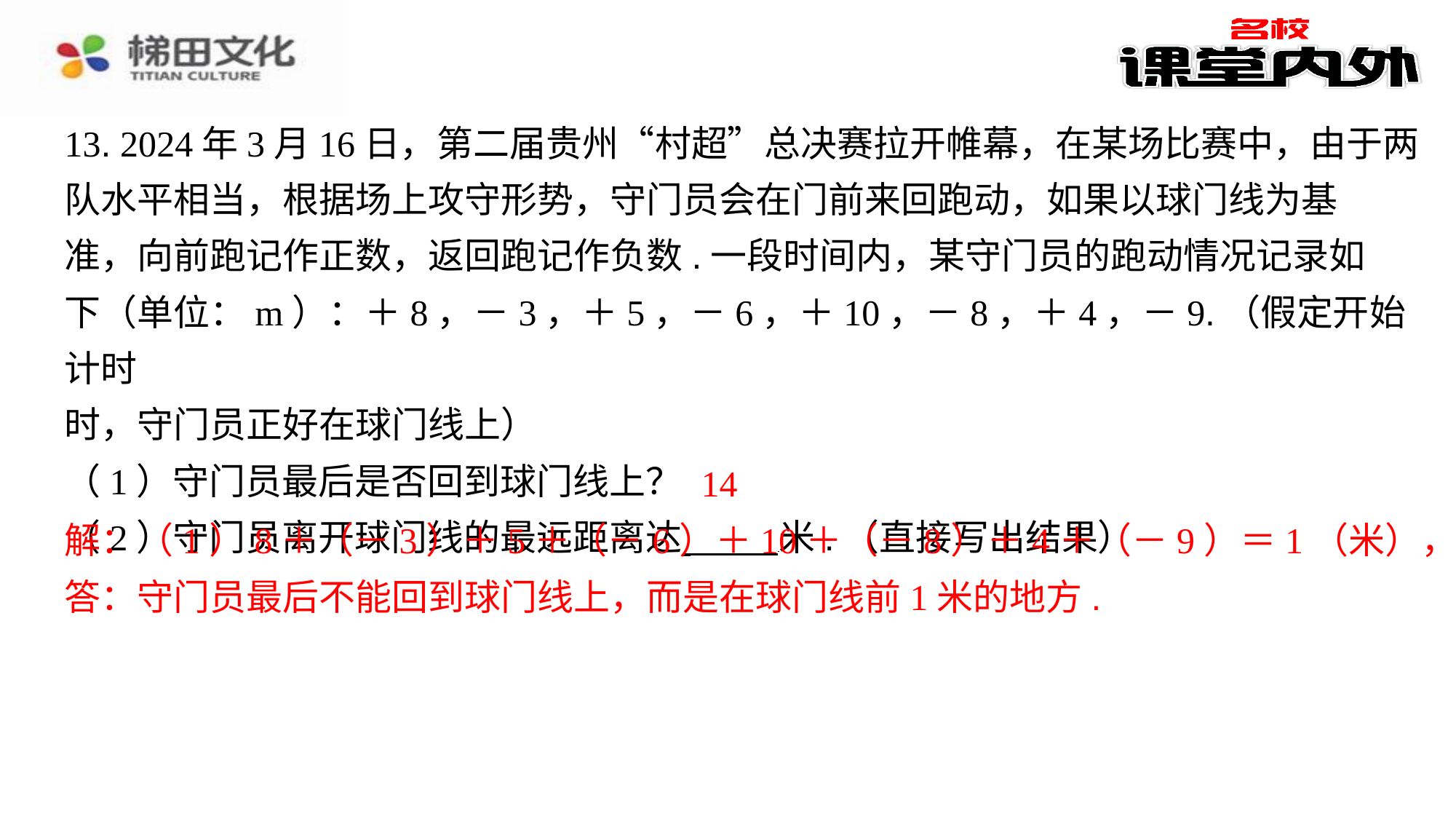

13. 2024年3月16日，第二届贵州“村超”总决赛拉开帷幕，在某场比赛中，由于两
队水平相当，根据场上攻守形势，守门员会在门前来回跑动，如果以球门线为基
准，向前跑记作正数，返回跑记作负数.一段时间内，某守门员的跑动情况记录如
下（单位：m）：＋8，－3，＋5，－6，＋10，－8，＋4，－9.（假定开始计时
时，守门员正好在球门线上）
（1）守门员最后是否回到球门线上？
（2）守门员离开球门线的最远距离达               米.（直接写出结果）
解：（1）8＋（－3）＋5＋（－6）＋10＋（－8）＋4＋（－9）＝1（米），
答：守门员最后不能回到球门线上，而是在球门线前1米的地方.
14
解：（1）8＋（－3）＋5＋（－6）＋10＋（－8）＋4＋（－9）＝1（米），
答：守门员最后不能回到球门线上，而是在球门线前1米的地方.